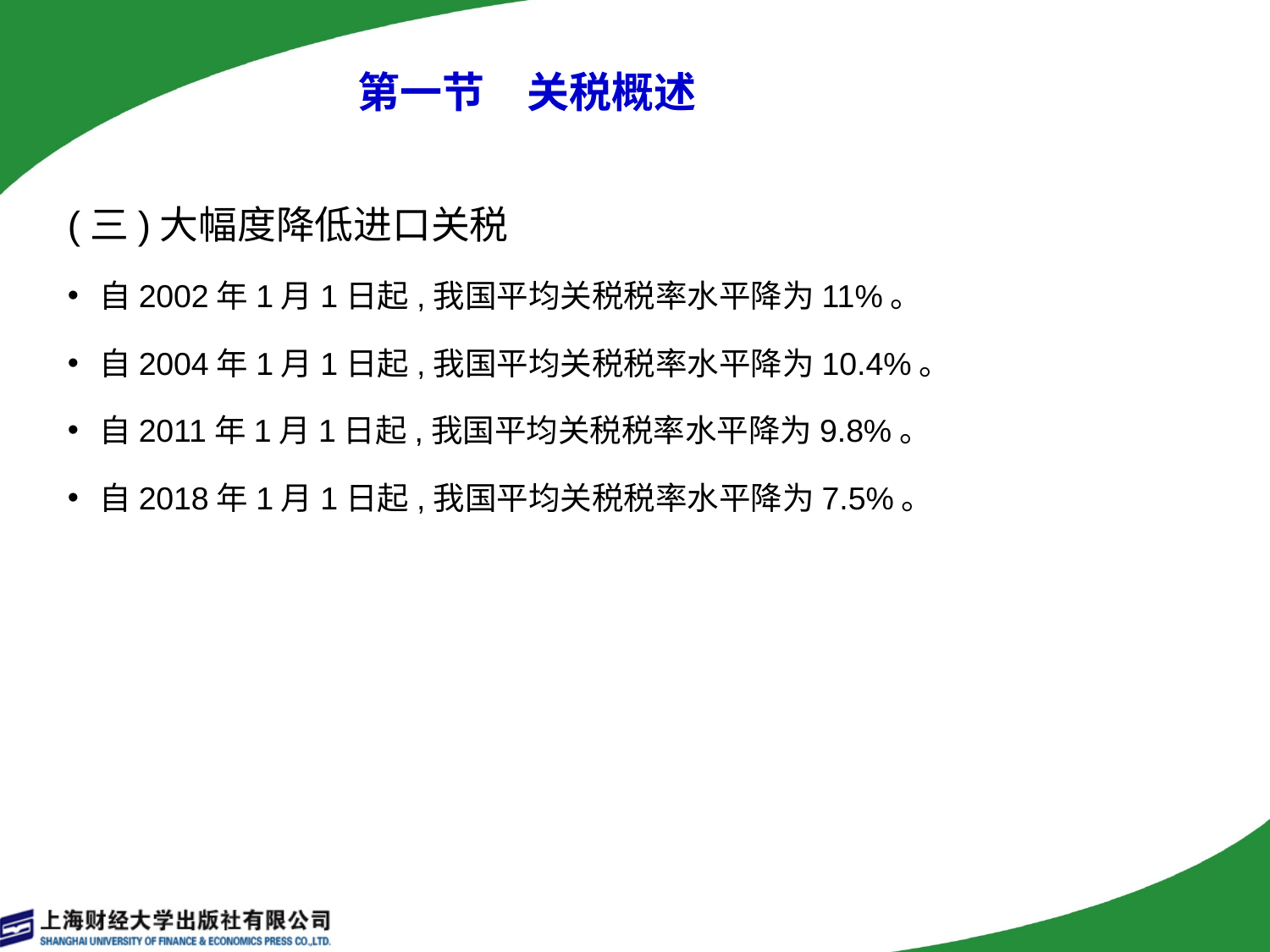

# 第一节　关税概述
(三)大幅度降低进口关税
自2002年1月1日起,我国平均关税税率水平降为11%。
自2004年1月1日起,我国平均关税税率水平降为10.4%。
自2011年1月1日起,我国平均关税税率水平降为9.8%。
自2018年1月1日起,我国平均关税税率水平降为7.5%。